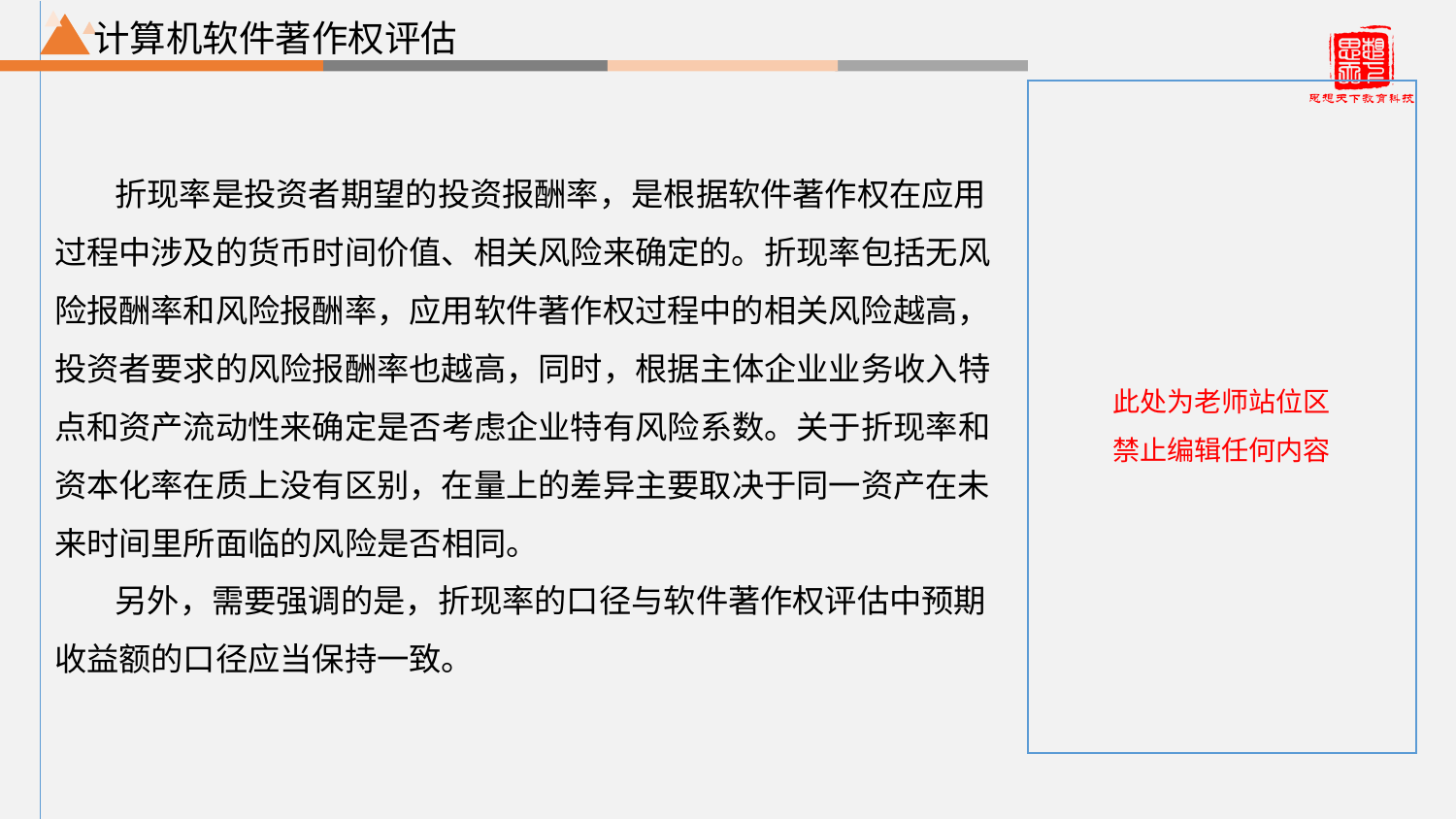

计算机软件著作权评估
折现率是投资者期望的投资报酬率，是根据软件著作权在应用过程中涉及的货币时间价值、相关风险来确定的。折现率包括无风险报酬率和风险报酬率，应用软件著作权过程中的相关风险越高，投资者要求的风险报酬率也越高，同时，根据主体企业业务收入特点和资产流动性来确定是否考虑企业特有风险系数。关于折现率和资本化率在质上没有区别，在量上的差异主要取决于同一资产在未来时间里所面临的风险是否相同。
另外，需要强调的是，折现率的口径与软件著作权评估中预期收益额的口径应当保持一致。

30